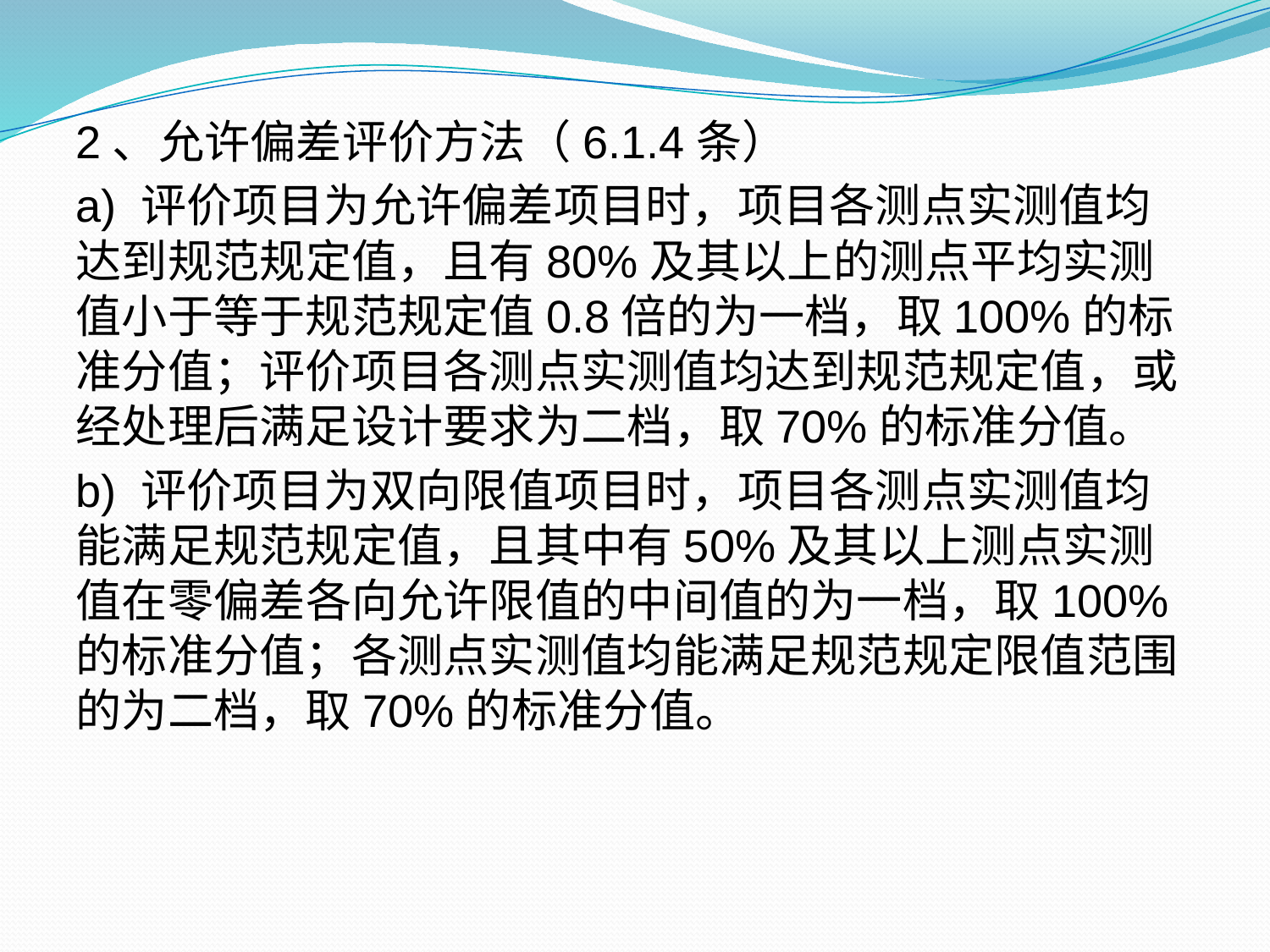

2、允许偏差评价方法（6.1.4条）
a) 评价项目为允许偏差项目时，项目各测点实测值均达到规范规定值，且有80%及其以上的测点平均实测值小于等于规范规定值0.8倍的为一档，取100%的标准分值；评价项目各测点实测值均达到规范规定值，或经处理后满足设计要求为二档，取70%的标准分值。
b) 评价项目为双向限值项目时，项目各测点实测值均能满足规范规定值，且其中有50%及其以上测点实测值在零偏差各向允许限值的中间值的为一档，取100%的标准分值；各测点实测值均能满足规范规定限值范围的为二档，取70%的标准分值。